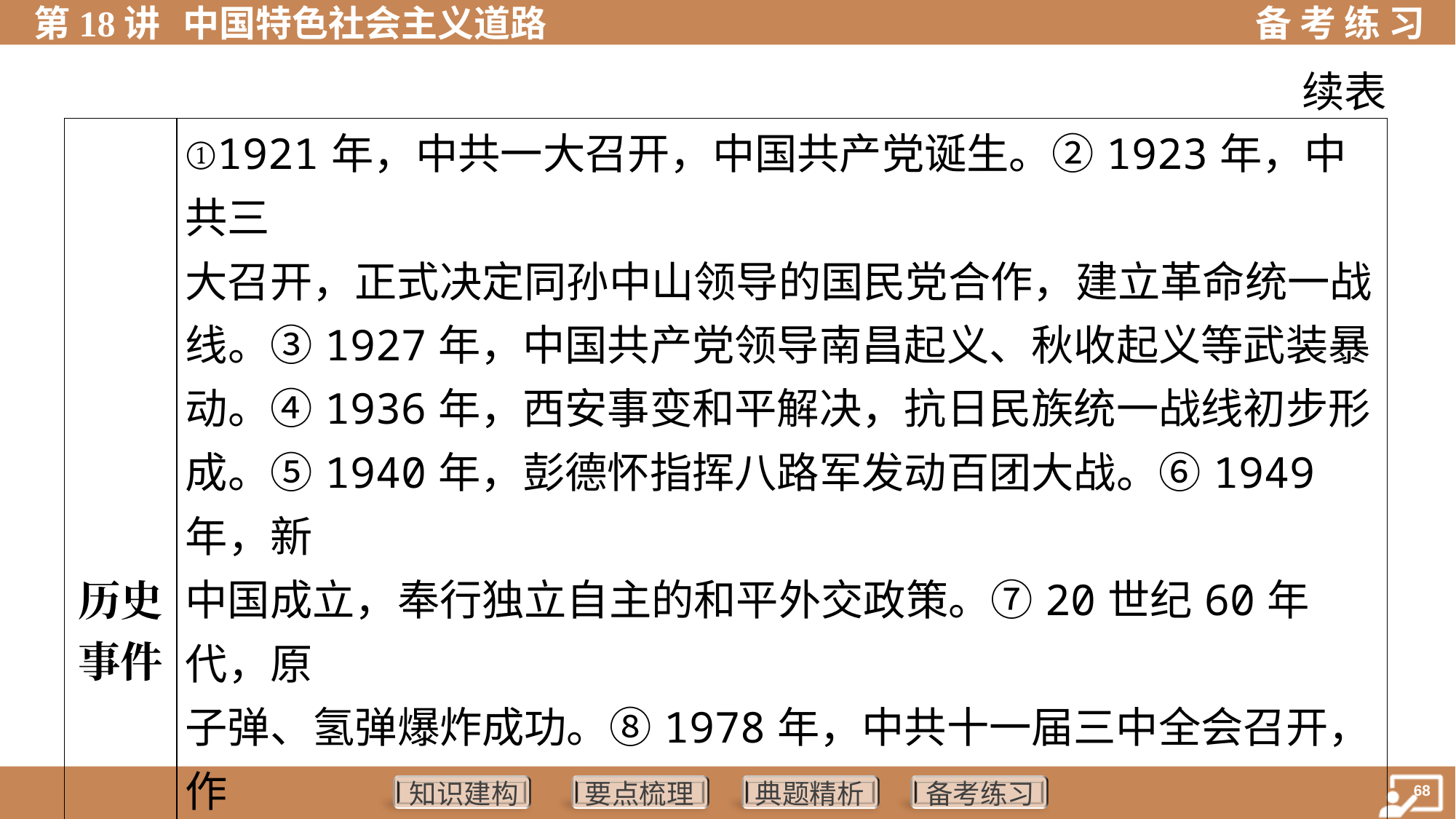

续表
| 历史 事件 | ①1921年，中共一大召开，中国共产党诞生。②1923年，中共三 大召开，正式决定同孙中山领导的国民党合作，建立革命统一战 线。③1927年，中国共产党领导南昌起义、秋收起义等武装暴 动。④1936年，西安事变和平解决，抗日民族统一战线初步形 成。⑤1940年，彭德怀指挥八路军发动百团大战。⑥1949年，新 中国成立，奉行独立自主的和平外交政策。⑦20世纪60年代，原 子弹、氢弹爆炸成功。⑧1978年，中共十一届三中全会召开，作 出实行改革开放的历史性决策。⑨20世纪80年代，我国进行城市 经济体制改革。⑩2021年，我国历史性地解决了绝对贫困问题， 向第二个百年奋斗目标迈进 |
| --- | --- |